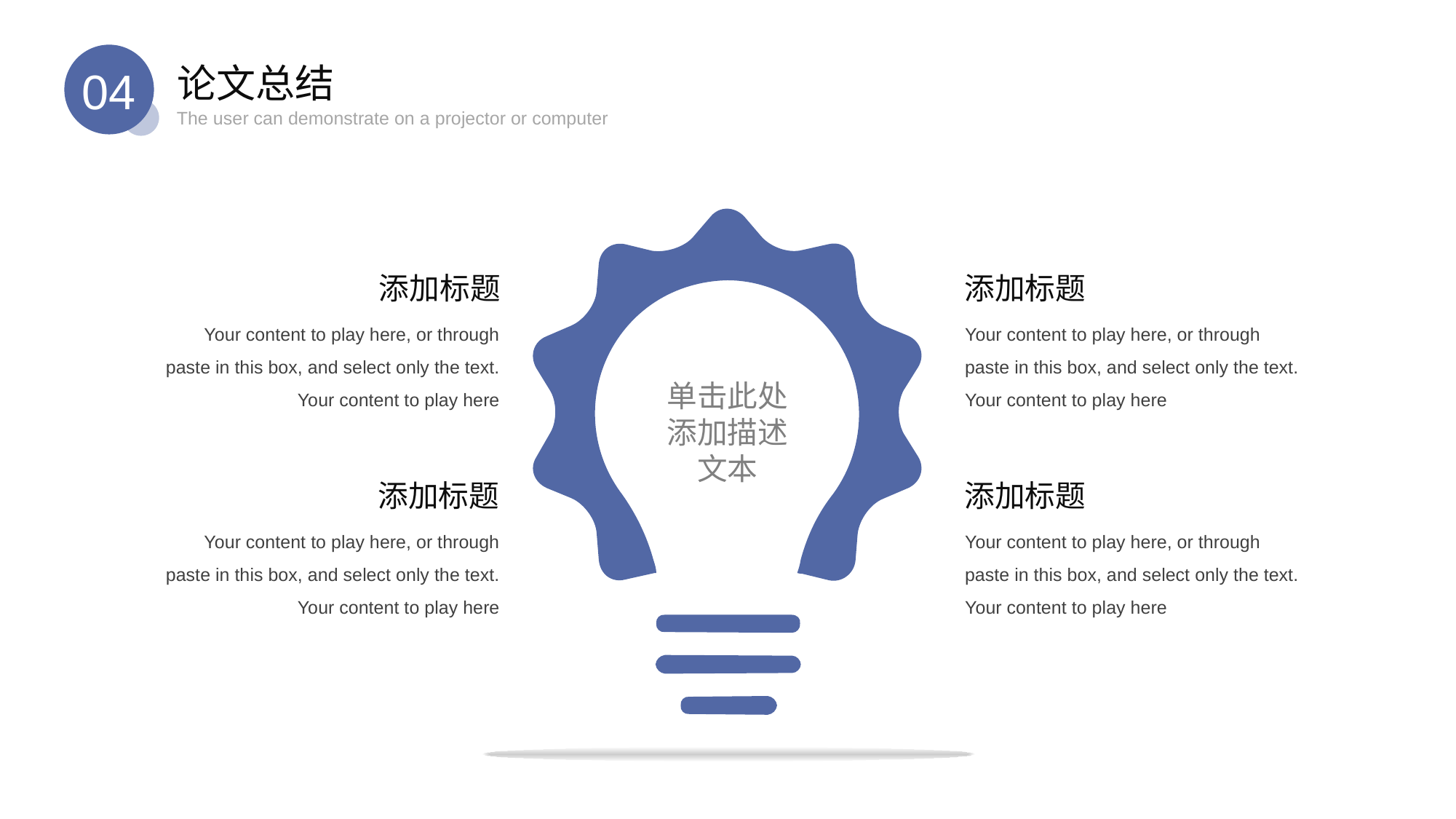

04
论文总结
The user can demonstrate on a projector or computer

添加标题
Your content to play here, or through paste in this box, and select only the text. Your content to play here
添加标题
Your content to play here, or through paste in this box, and select only the text. Your content to play here
单击此处添加描述文本
添加标题
Your content to play here, or through paste in this box, and select only the text. Your content to play here
添加标题
Your content to play here, or through paste in this box, and select only the text. Your content to play here